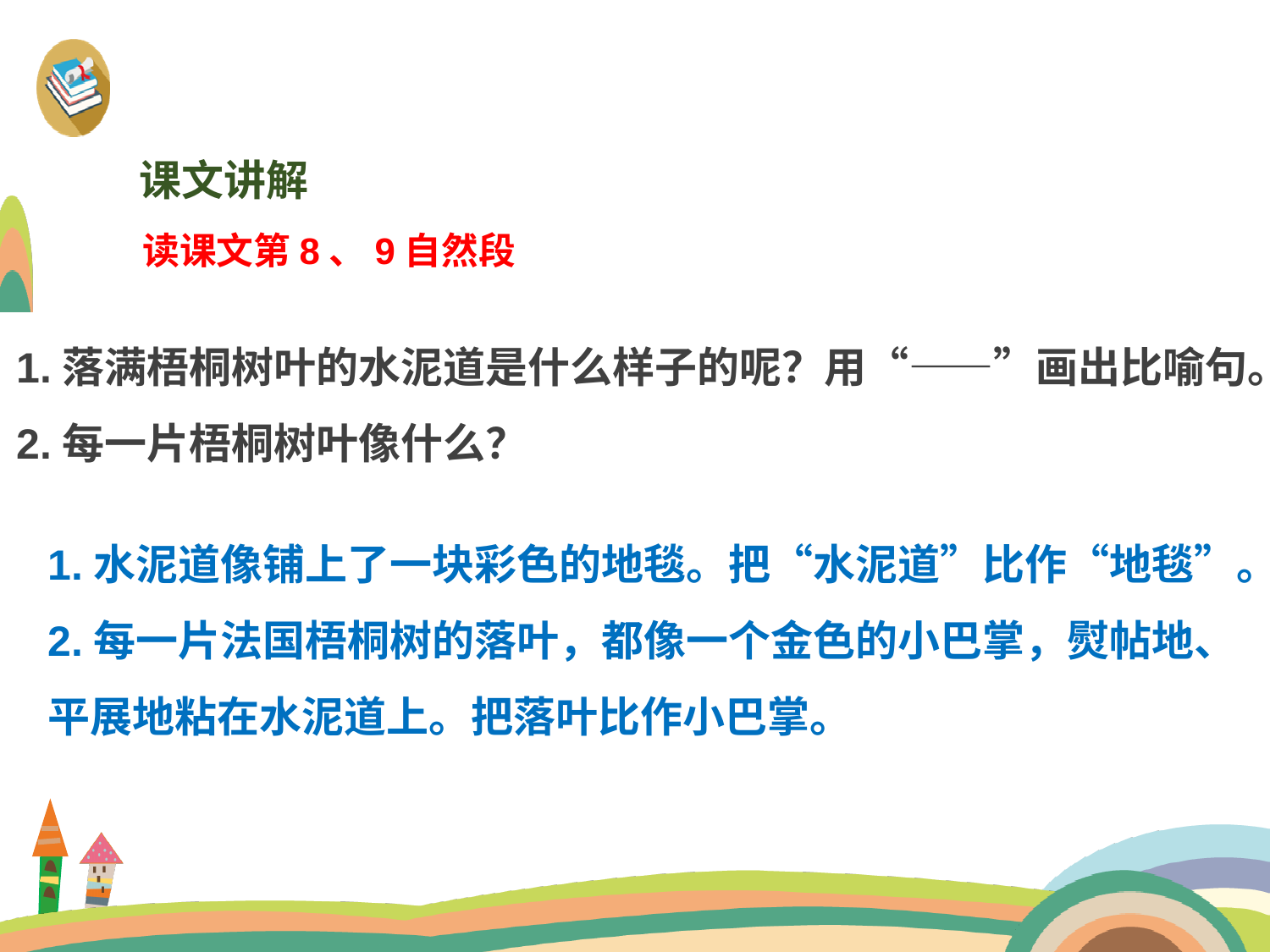

课文讲解
读课文第8、9自然段
1.落满梧桐树叶的水泥道是什么样子的呢？用“——”画出比喻句。
2.每一片梧桐树叶像什么？
1.水泥道像铺上了一块彩色的地毯。把“水泥道”比作“地毯”。
2.每一片法国梧桐树的落叶，都像一个金色的小巴掌，熨帖地、平展地粘在水泥道上。把落叶比作小巴掌。